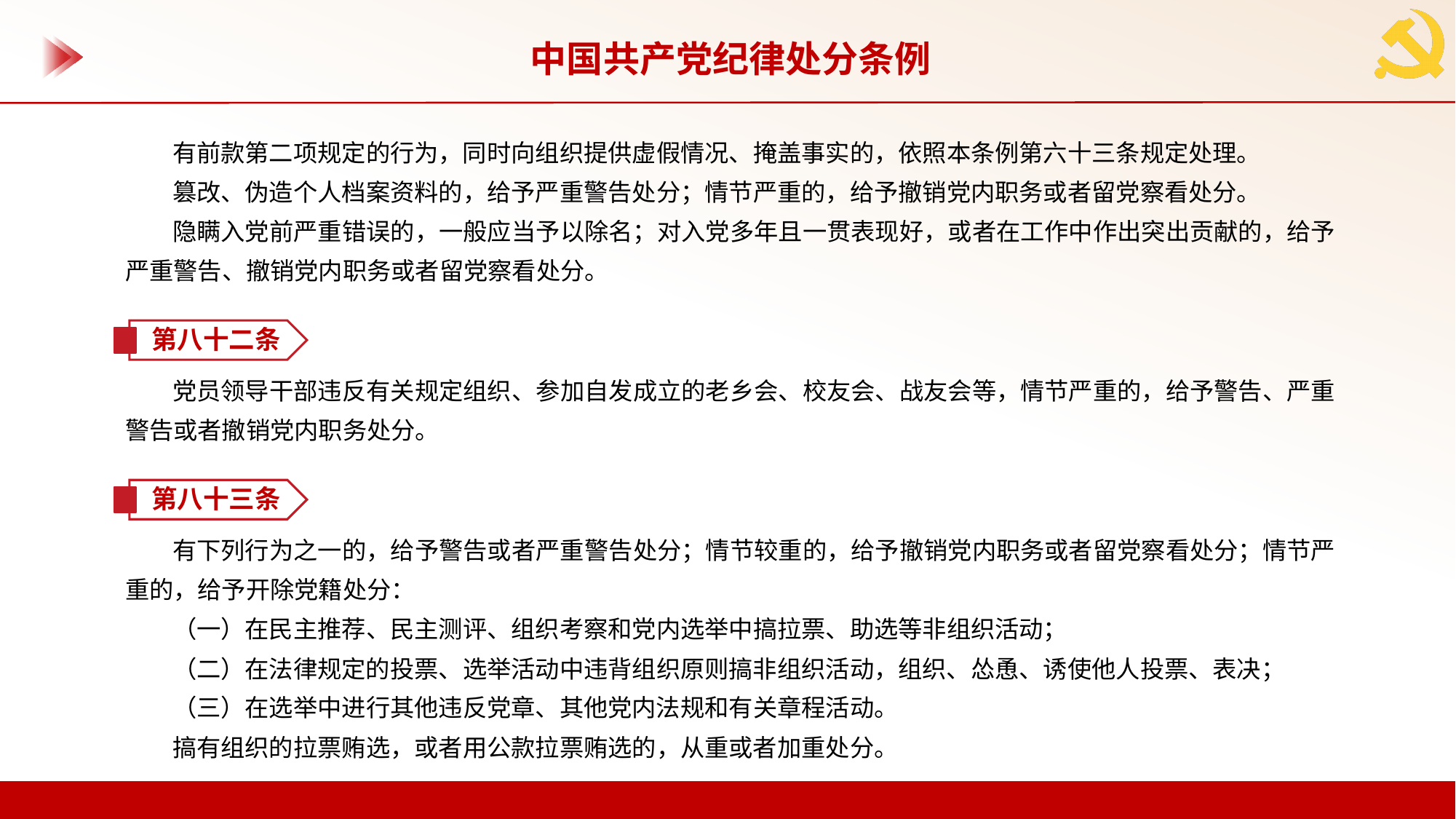

中国共产党纪律处分条例
有前款第二项规定的行为，同时向组织提供虚假情况、掩盖事实的，依照本条例第六十三条规定处理。
篡改、伪造个人档案资料的，给予严重警告处分；情节严重的，给予撤销党内职务或者留党察看处分。
隐瞒入党前严重错误的，一般应当予以除名；对入党多年且一贯表现好，或者在工作中作出突出贡献的，给予严重警告、撤销党内职务或者留党察看处分。
第八十二条

党员领导干部违反有关规定组织、参加自发成立的老乡会、校友会、战友会等，情节严重的，给予警告、严重警告或者撤销党内职务处分。
第八十三条

有下列行为之一的，给予警告或者严重警告处分；情节较重的，给予撤销党内职务或者留党察看处分；情节严重的，给予开除党籍处分：
（一）在民主推荐、民主测评、组织考察和党内选举中搞拉票、助选等非组织活动；
（二）在法律规定的投票、选举活动中违背组织原则搞非组织活动，组织、怂恿、诱使他人投票、表决；
（三）在选举中进行其他违反党章、其他党内法规和有关章程活动。
搞有组织的拉票贿选，或者用公款拉票贿选的，从重或者加重处分。